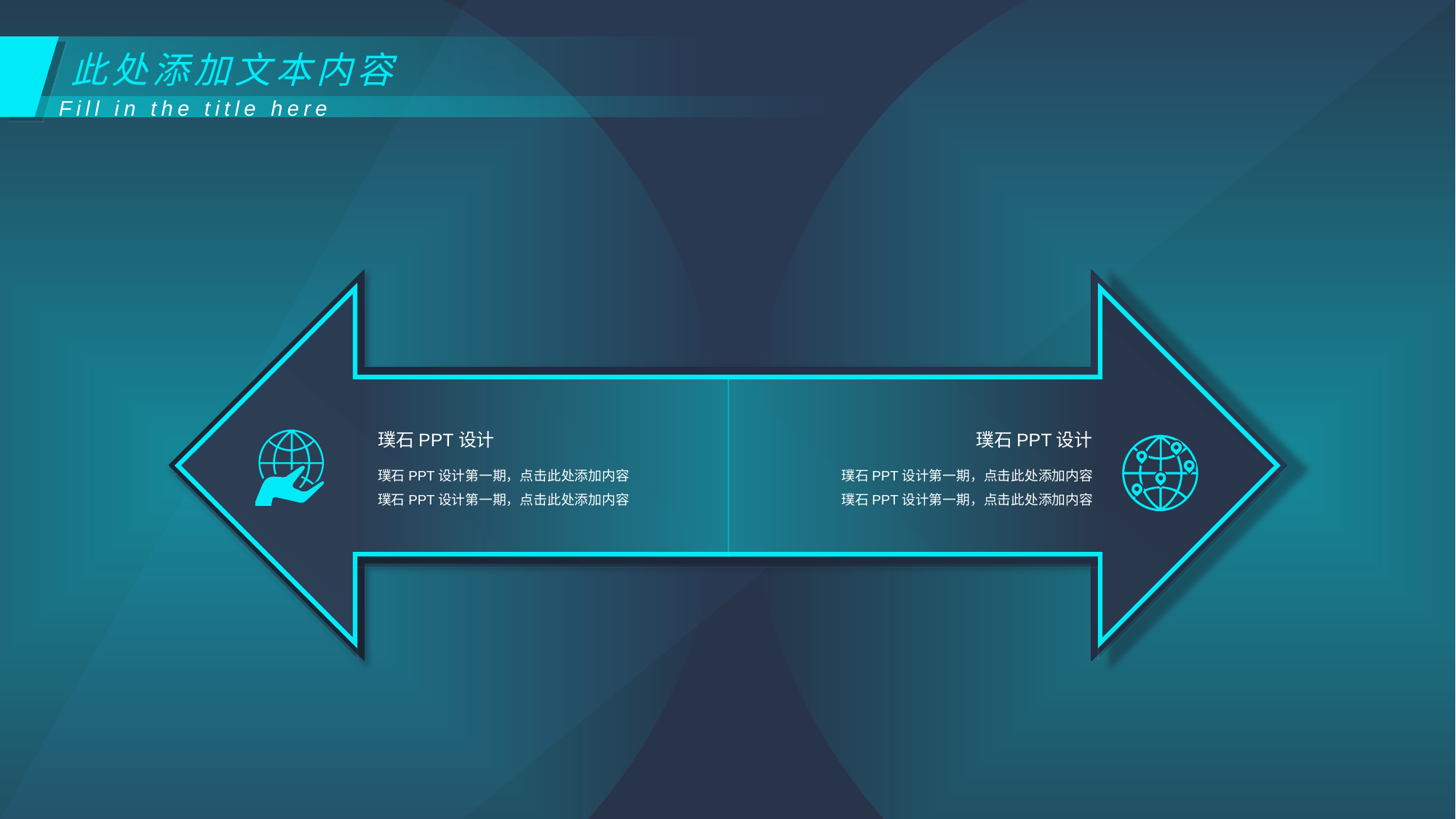

此处添加文本内容
Fill in the title here

璞石PPT设计
璞石PPT设计

璞石PPT设计第一期，点击此处添加内容
璞石PPT设计第一期，点击此处添加内容
璞石PPT设计第一期，点击此处添加内容
璞石PPT设计第一期，点击此处添加内容